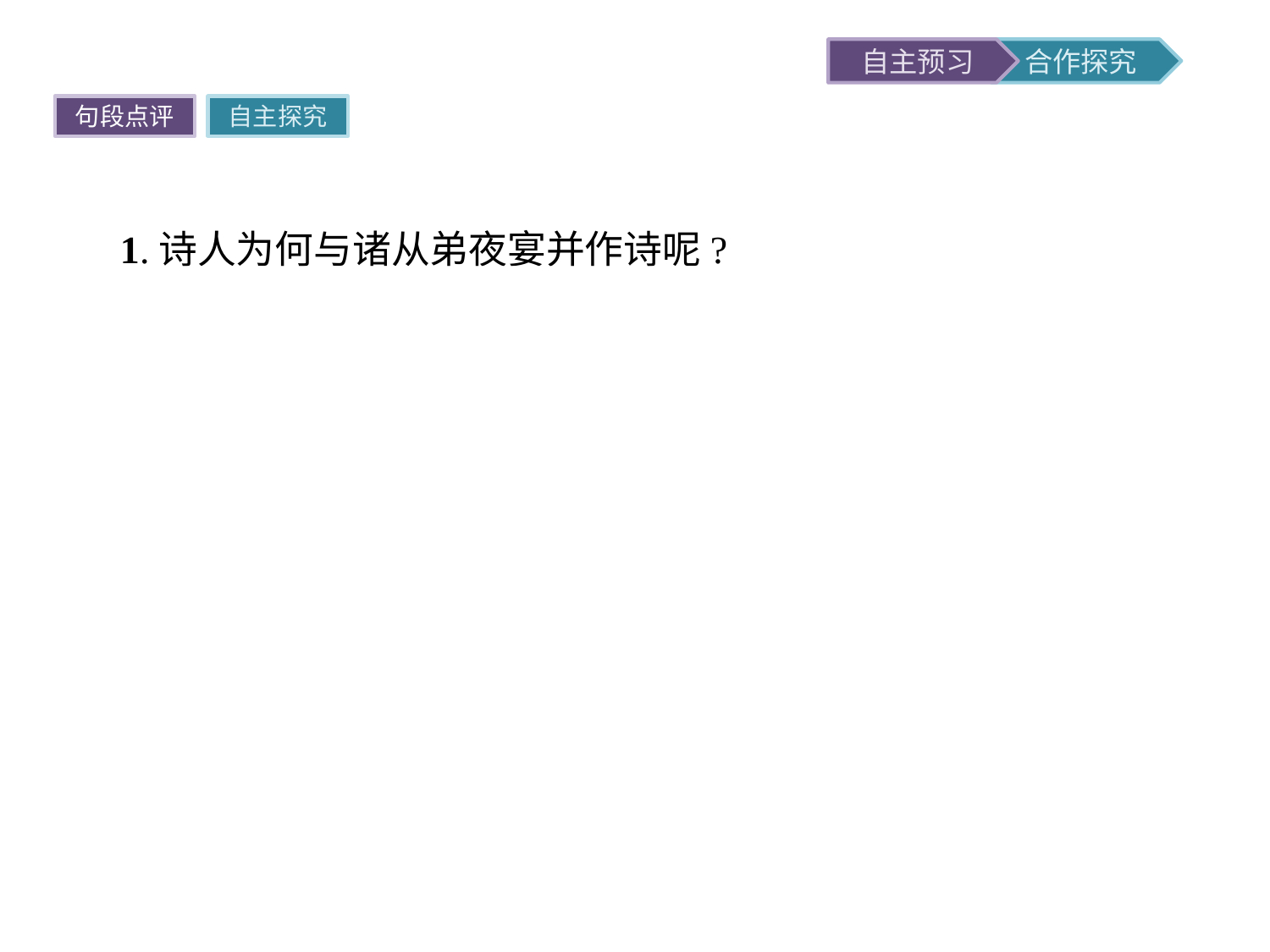

句段点评
自主探究
1.诗人为何与诸从弟夜宴并作诗呢?
提示原因有四:①浮生若梦,为欢几何?人生不过一场梦而已,欢乐时光又有多少呢?今夜正乐,当然应宴饮作诗,以恣欢乐。②古人也秉烛夜宴。这里宕开一笔,借古人之行为说自己之行为。古人夜宴是有原因的,那么自己夜宴也是有原因的。不直接说自己,而说古人,着实巧妙。③美景在前,不容辜负。“阳春召我以烟景,大块假我以文章”,春景美如画,春光暖人心,一切都是那么融和,岂能虚度?④共享天伦,机会难得。能和堂弟们一起共度良宵,实在不易,亦为人生一大乐事。再加上“群季俊秀”,那就更要一展才华,不传千古,也能聊以自慰了。